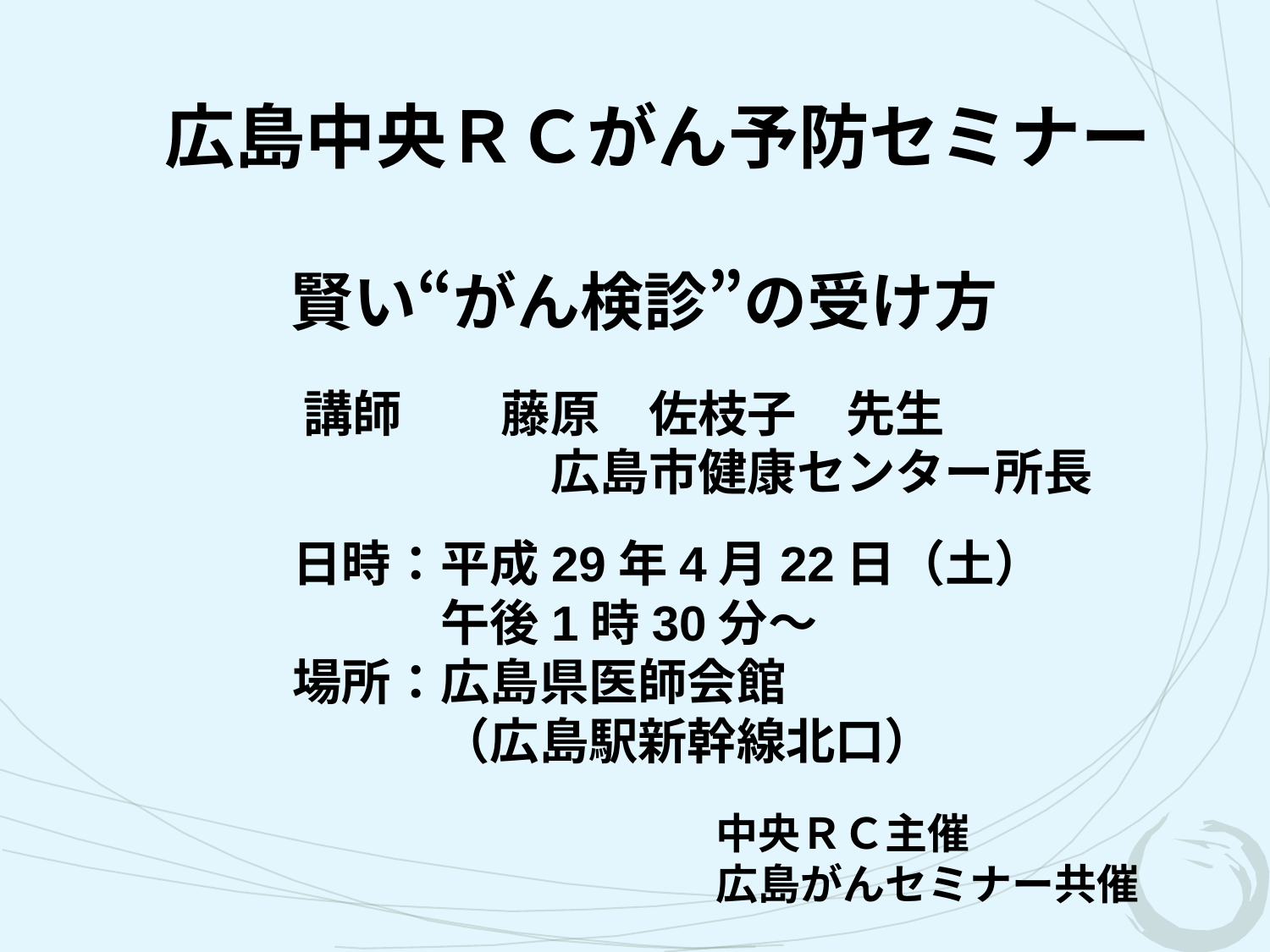

広島中央ＲＣがん予防セミナー
賢い“がん検診”の受け方
講師　　藤原　佐枝子　先生
　　　　　広島市健康センター所長
日時：平成29年4月22日（土）
　　　午後1時30分～
場所：広島県医師会館
　　　（広島駅新幹線北口）
中央ＲＣ主催
広島がんセミナー共催